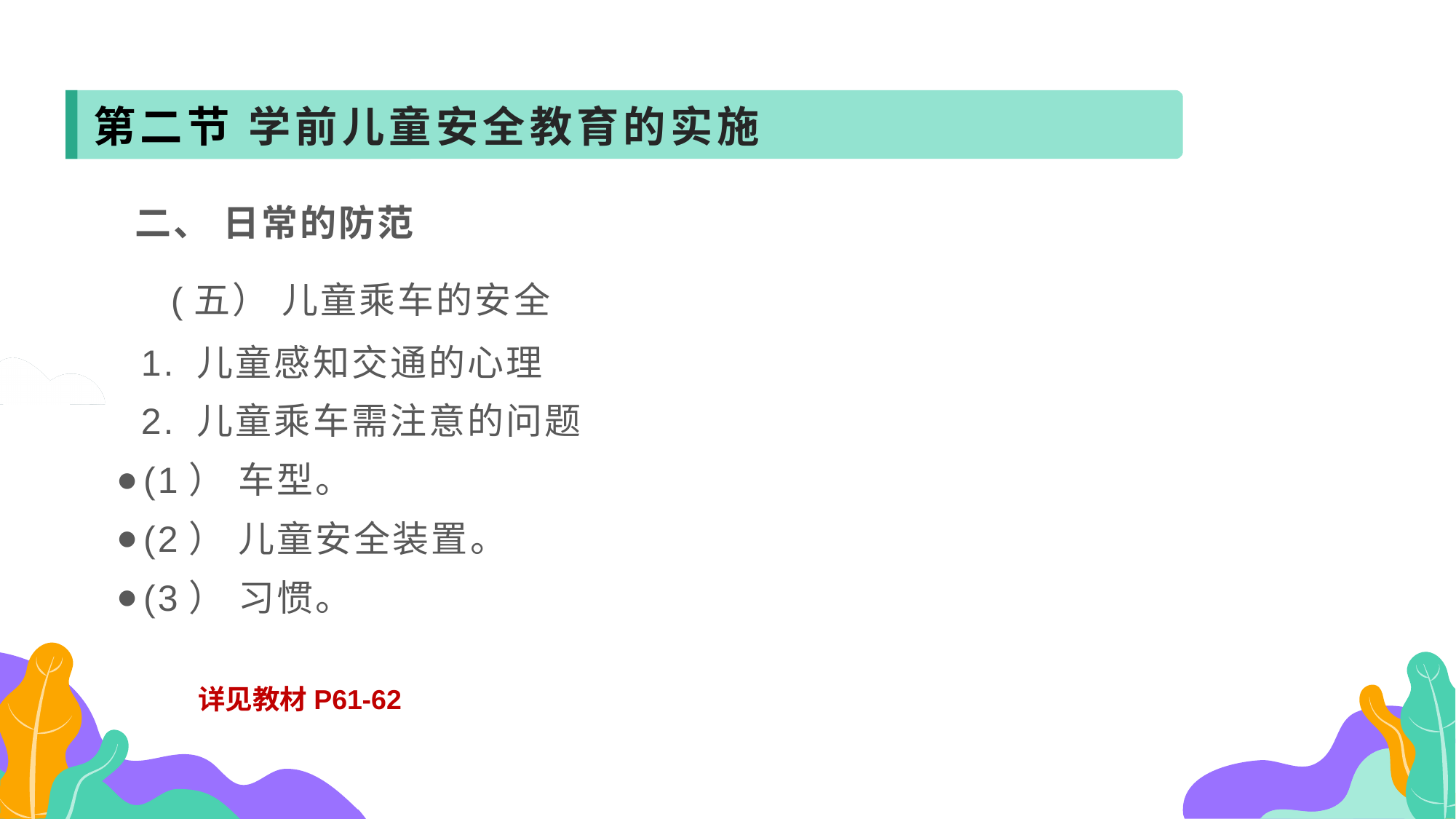

第二节 学前儿童安全教育的实施
 二、 日常的防范
    (五） 儿童乘车的安全
  1. 儿童感知交通的心理
  2. 儿童乘车需注意的问题
(1） 车型。
(2） 儿童安全装置。
(3） 习惯。
详见教材P61-62